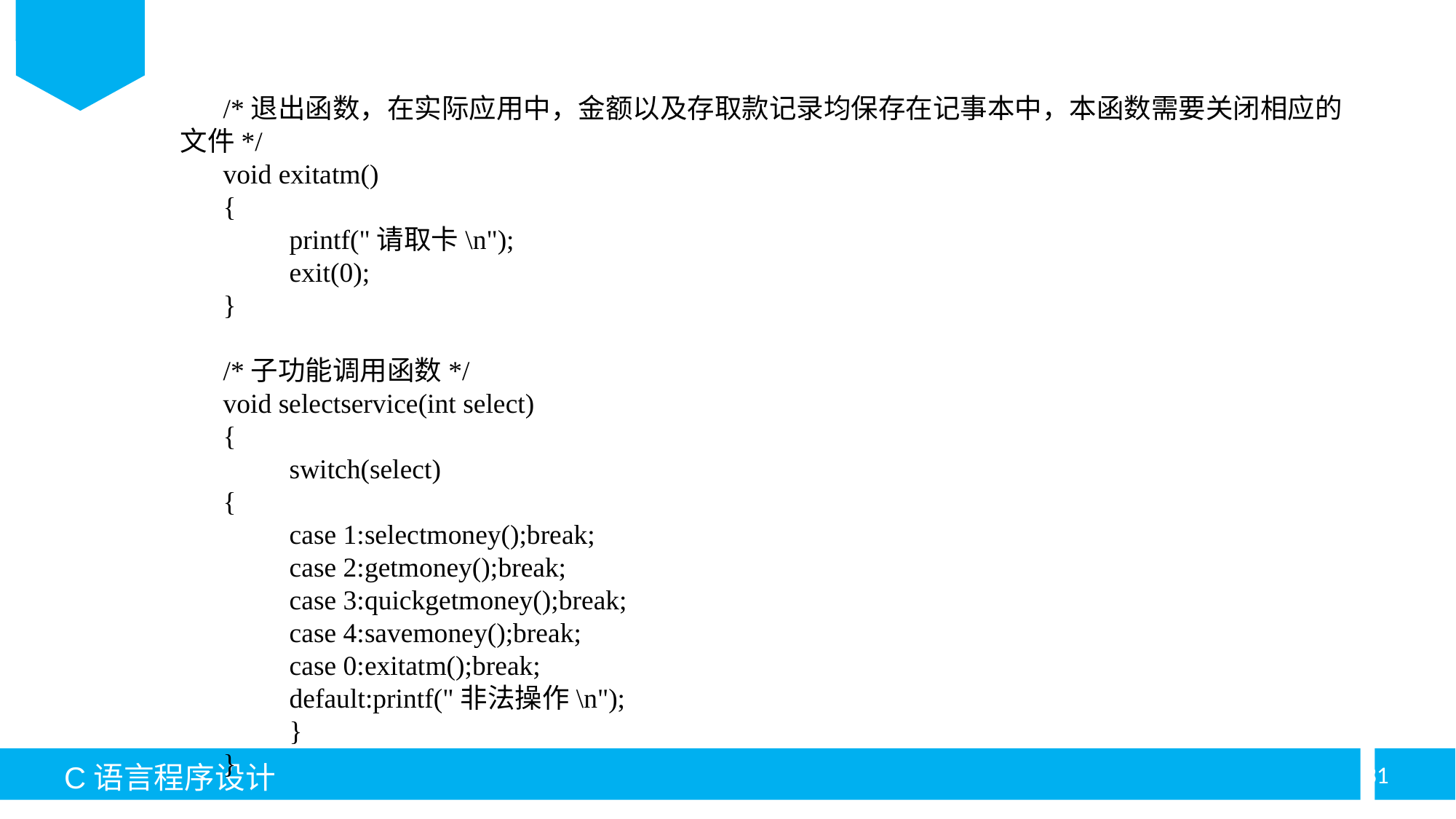

/*退出函数，在实际应用中，金额以及存取款记录均保存在记事本中，本函数需要关闭相应的文件*/
void exitatm()
{
	printf("请取卡\n");
	exit(0);
}

/*子功能调用函数*/
void selectservice(int select)
{
	switch(select)
{
	case 1:selectmoney();break;
	case 2:getmoney();break;
	case 3:quickgetmoney();break;
	case 4:savemoney();break;
	case 0:exitatm();break;
	default:printf("非法操作\n");
	}
}